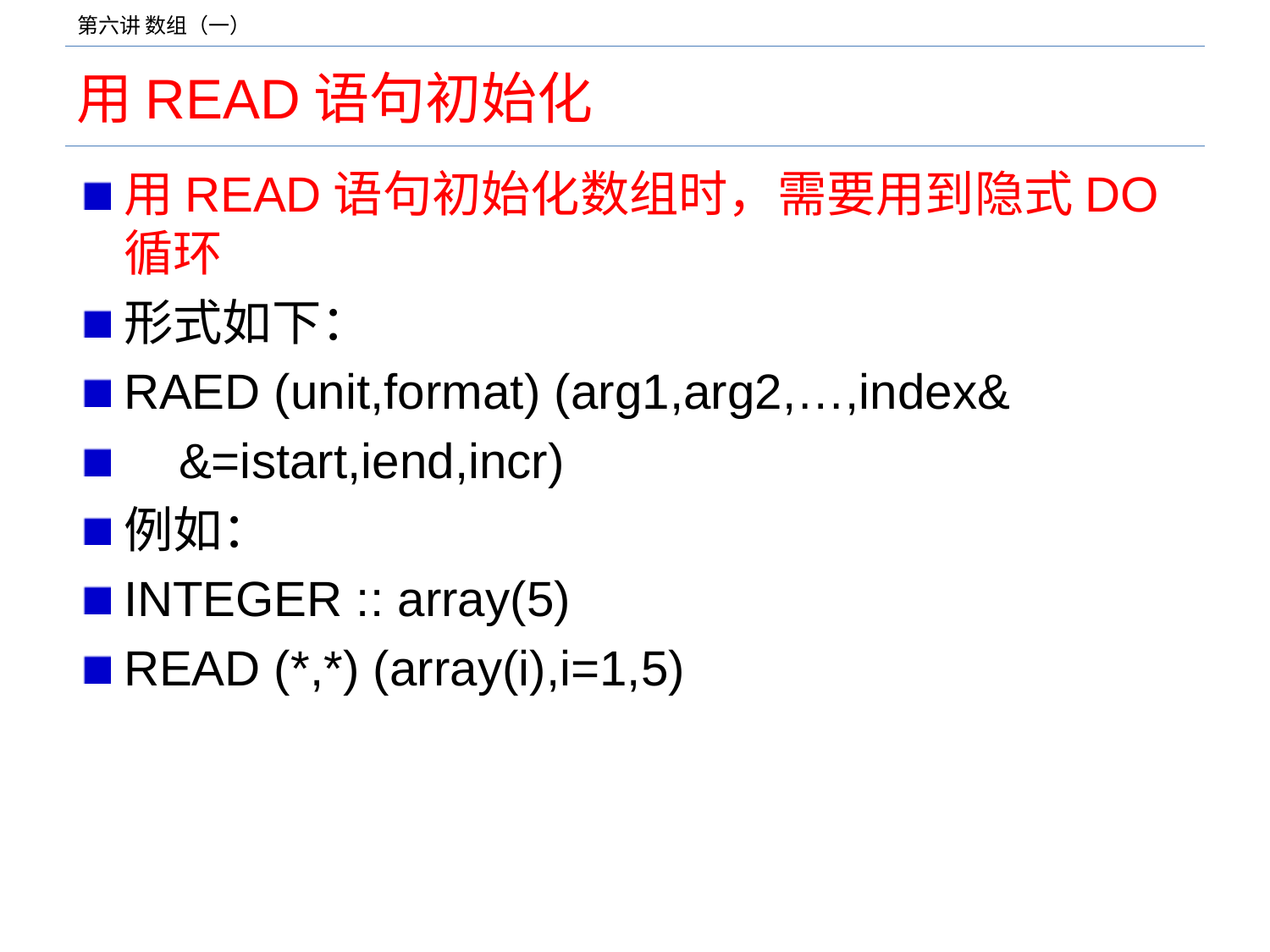

# 用READ语句初始化
用READ语句初始化数组时，需要用到隐式DO循环
形式如下：
RAED (unit,format) (arg1,arg2,…,index&
    &=istart,iend,incr)
例如：
INTEGER :: array(5)
READ (*,*) (array(i),i=1,5)